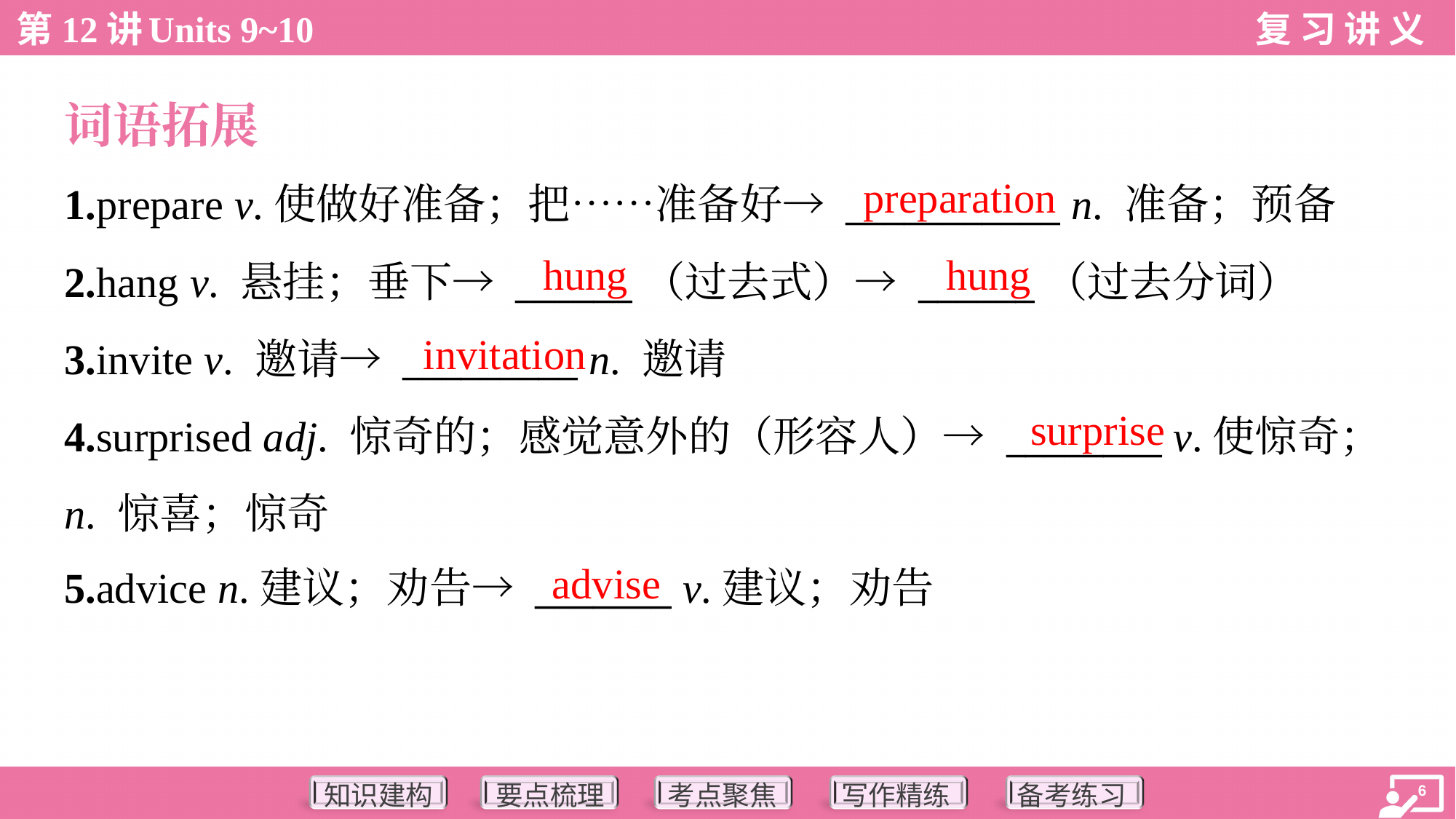

词语拓展
preparation
1.prepare v.使做好准备；把……准备好→ ___________ n. 准备；预备
2.hang v. 悬挂；垂下→ ______（过去式）→ ______（过去分词）
3.invite v. 邀请→ _________ n. 邀请
4.surprised adj. 惊奇的；感觉意外的（形容人）→ ________ v.使惊奇；
n. 惊喜；惊奇
5.advice n.建议；劝告→ _______ v.建议；劝告
hung
hung
invitation
surprise
advise